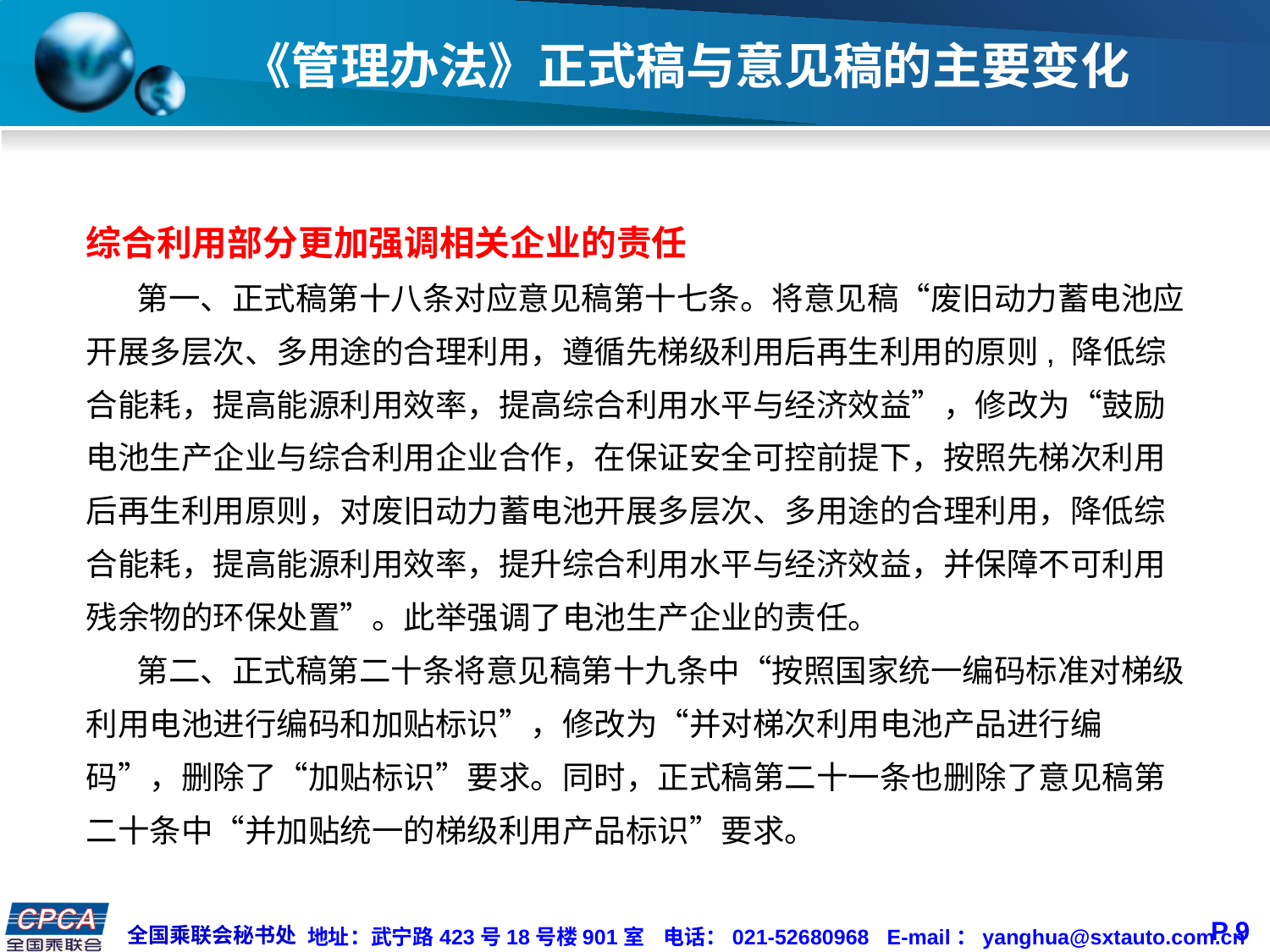

# 《管理办法》正式稿与意见稿的主要变化
综合利用部分更加强调相关企业的责任
      第一、正式稿第十八条对应意见稿第十七条。将意见稿“废旧动力蓄电池应开展多层次、多用途的合理利用，遵循先梯级利用后再生利用的原则, 降低综合能耗，提高能源利用效率，提高综合利用水平与经济效益”，修改为“鼓励电池生产企业与综合利用企业合作，在保证安全可控前提下，按照先梯次利用后再生利用原则，对废旧动力蓄电池开展多层次、多用途的合理利用，降低综合能耗，提高能源利用效率，提升综合利用水平与经济效益，并保障不可利用残余物的环保处置”。此举强调了电池生产企业的责任。
      第二、正式稿第二十条将意见稿第十九条中“按照国家统一编码标准对梯级利用电池进行编码和加贴标识”，修改为“并对梯次利用电池产品进行编码”，删除了“加贴标识”要求。同时，正式稿第二十一条也删除了意见稿第二十条中“并加贴统一的梯级利用产品标识”要求。